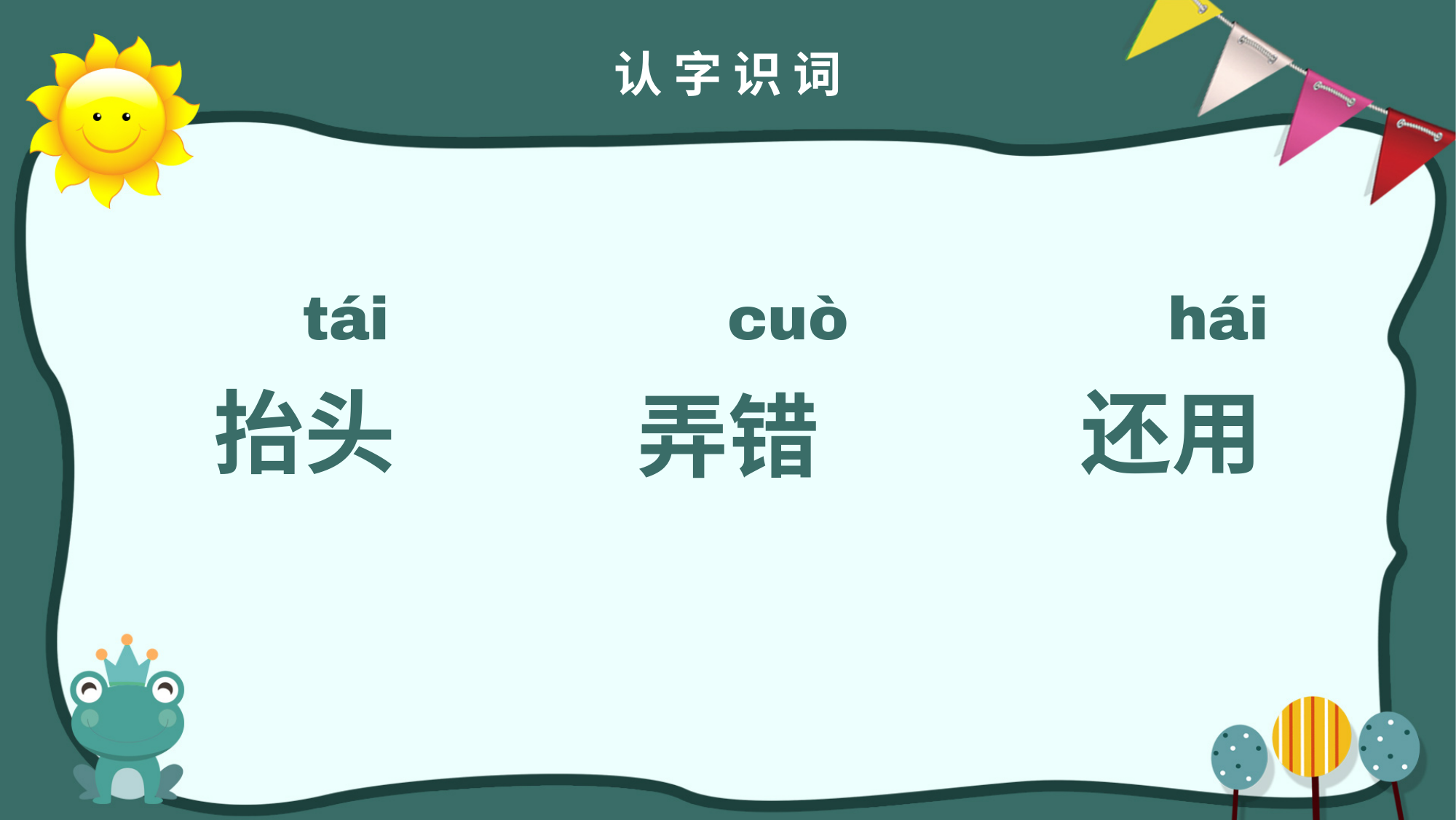

认 字 识 词
cuò
tái
hái
 抬头
还用
弄错